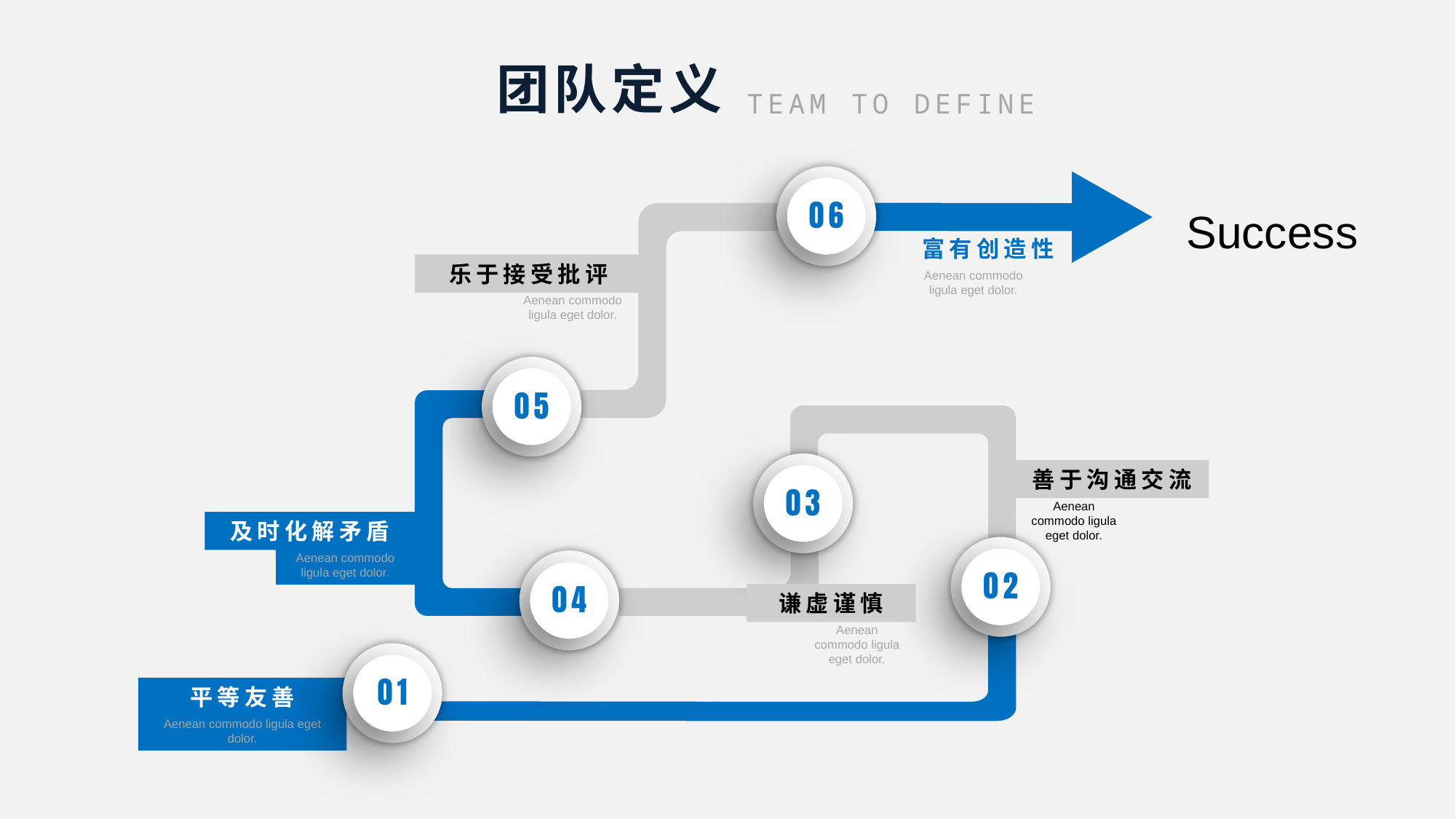

团队定义
TEAM TO DEFINE

06
Success

富有创造性
Aenean commodo ligula eget dolor.
乐于接受批评
Aenean commodo ligula eget dolor.

05

03
善于沟通交流
Aenean commodo ligula eget dolor.
及时化解矛盾
Aenean commodo ligula eget dolor.

02

04
谦虚谨慎
Aenean commodo ligula eget dolor.

01
平等友善
Aenean commodo ligula eget dolor.